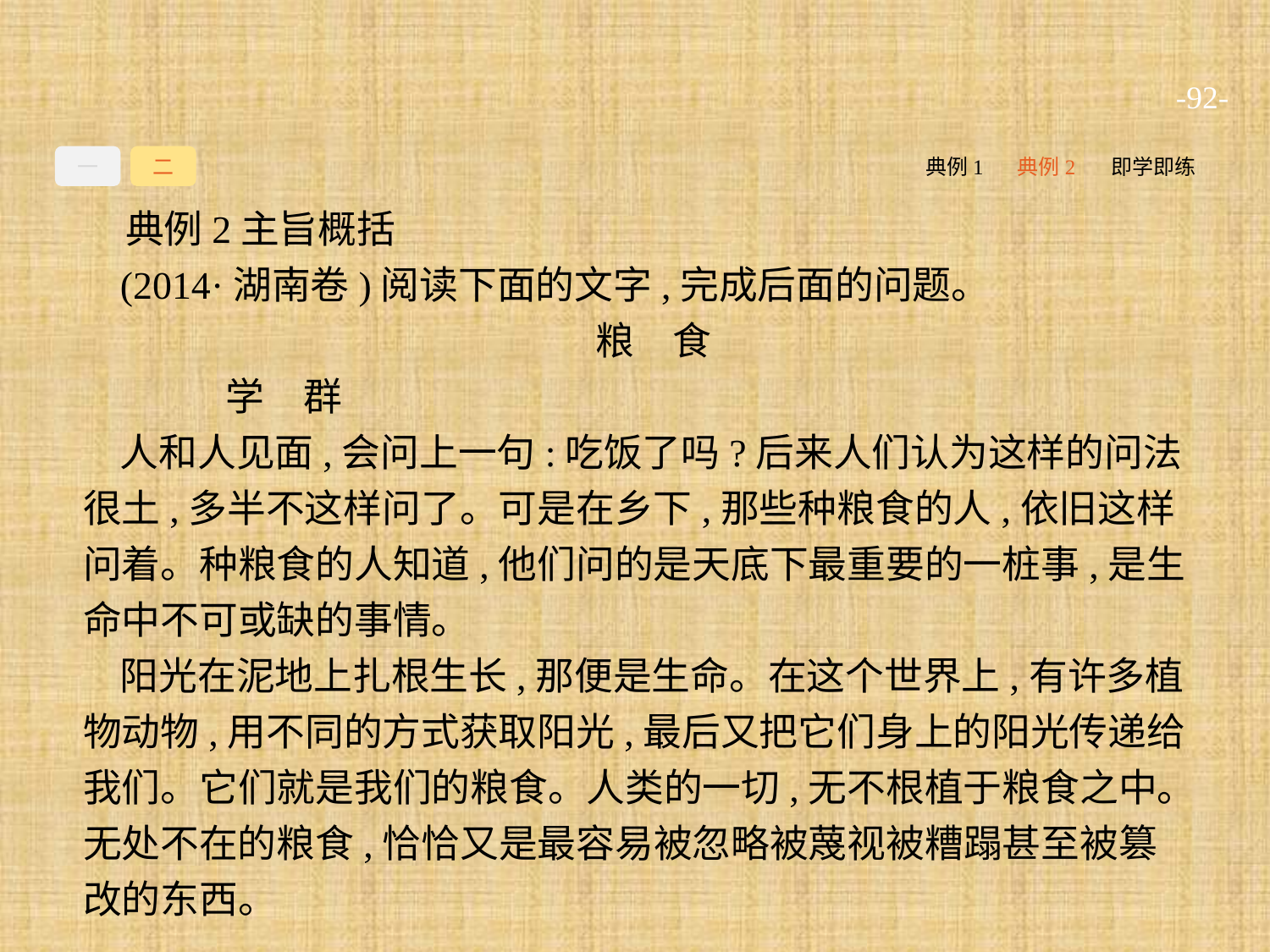

-92-
一
二
典例1
典例2
即学即练
典例2主旨概括
(2014·湖南卷)阅读下面的文字,完成后面的问题。
粮　食
	学　群
人和人见面,会问上一句:吃饭了吗?后来人们认为这样的问法很土,多半不这样问了。可是在乡下,那些种粮食的人,依旧这样问着。种粮食的人知道,他们问的是天底下最重要的一桩事,是生命中不可或缺的事情。
阳光在泥地上扎根生长,那便是生命。在这个世界上,有许多植物动物,用不同的方式获取阳光,最后又把它们身上的阳光传递给我们。它们就是我们的粮食。人类的一切,无不根植于粮食之中。无处不在的粮食,恰恰又是最容易被忽略被蔑视被糟蹋甚至被篡改的东西。